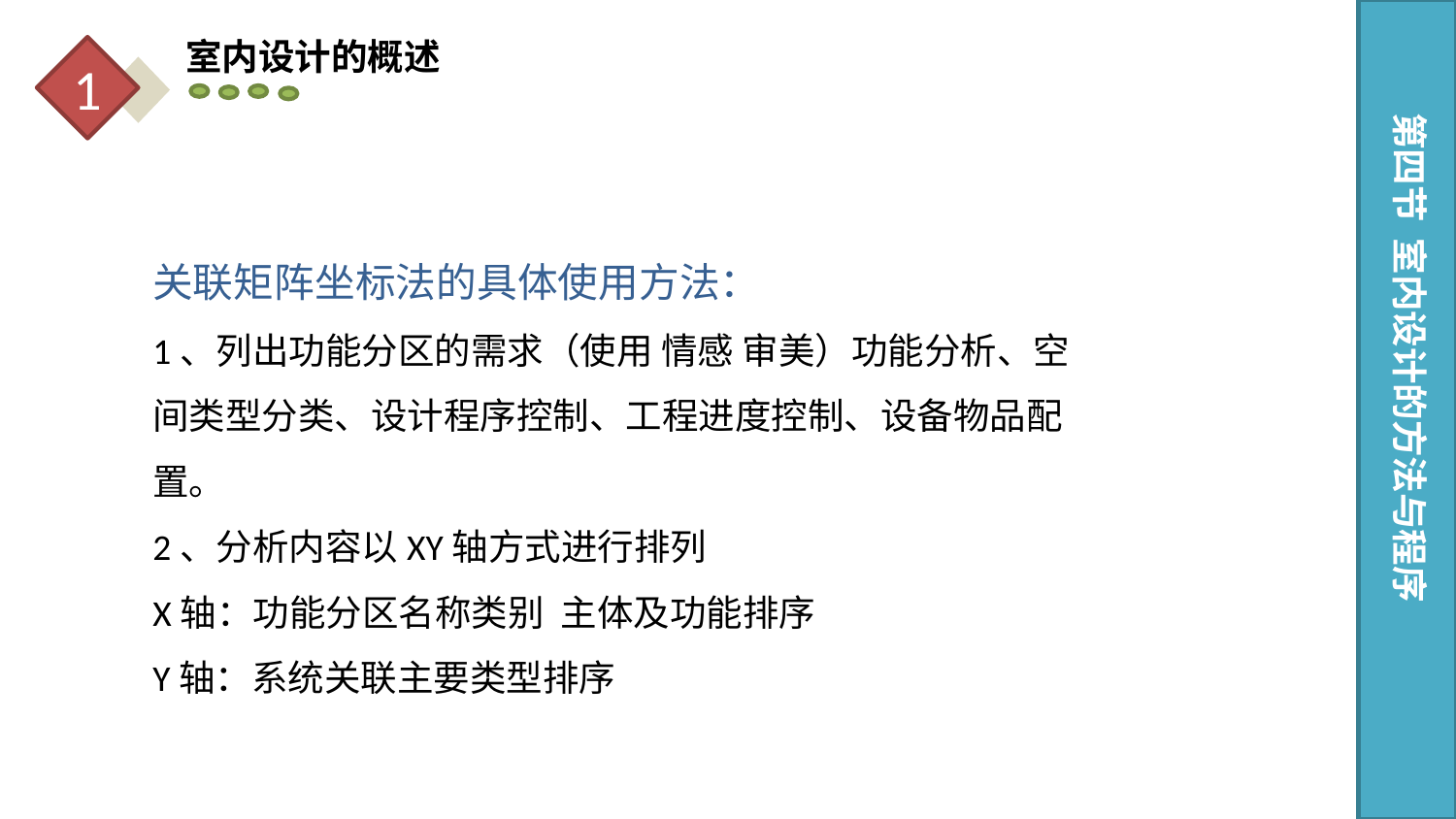

室内设计的概述
1

第四节  室内设计的方法与程序
关联矩阵坐标法的具体使用方法：
1、列出功能分区的需求（使用 情感 审美）功能分析、空间类型分类、设计程序控制、工程进度控制、设备物品配置。
2、分析内容以XY轴方式进行排列
X轴：功能分区名称类别  主体及功能排序
Y轴：系统关联主要类型排序